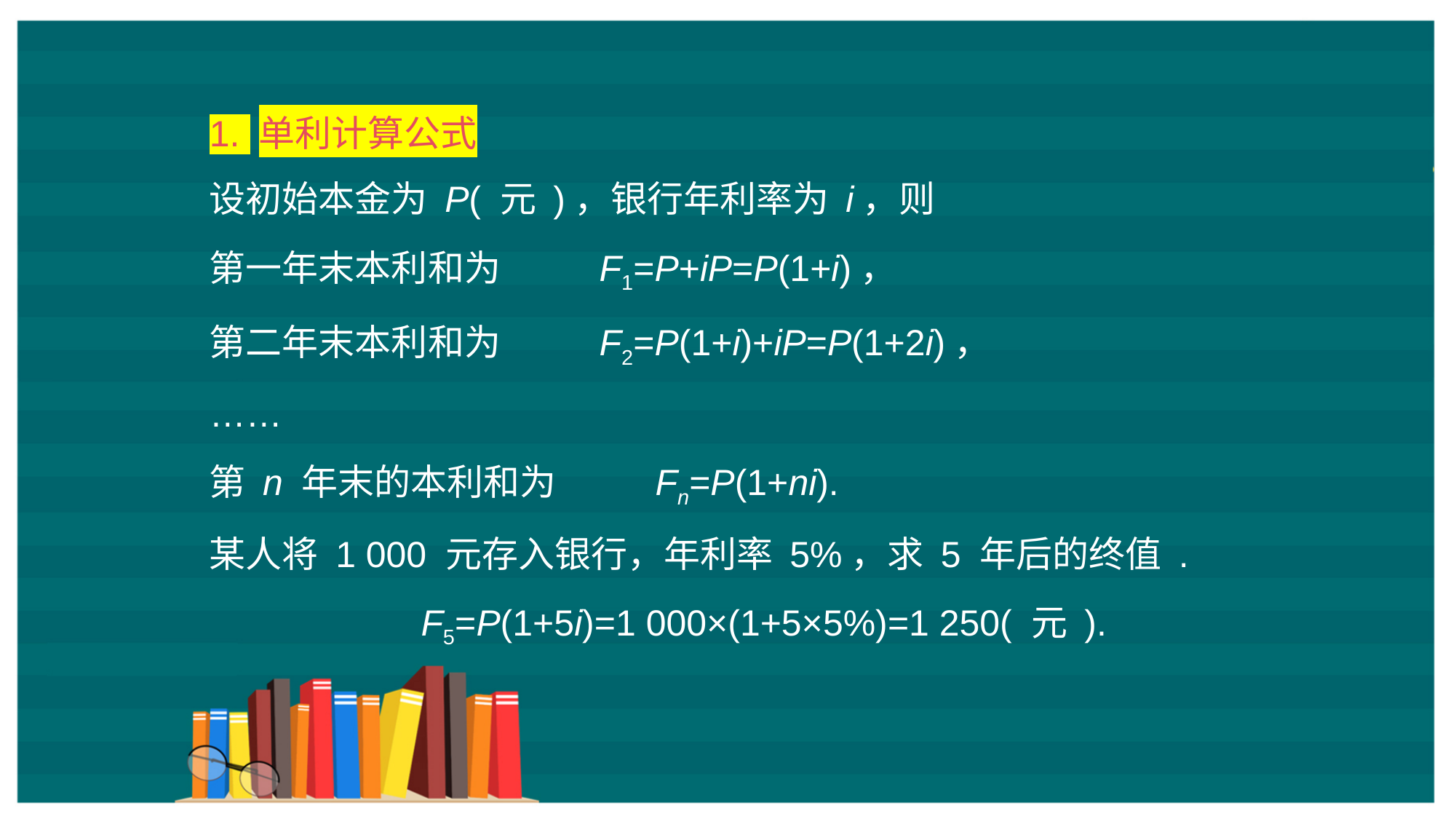

1. 单利计算公式
设初始本金为 P( 元 )，银行年利率为 i，则
第一年末本利和为           F1=P+iP=P(1+i)，
第二年末本利和为           F2=P(1+i)+iP=P(1+2i)，
……
第 n 年末的本利和为           Fn=P(1+ni).
某人将 1 000 元存入银行，年利率 5%，求 5 年后的终值 .
F5=P(1+5i)=1 000×(1+5×5%)=1 250( 元 ).